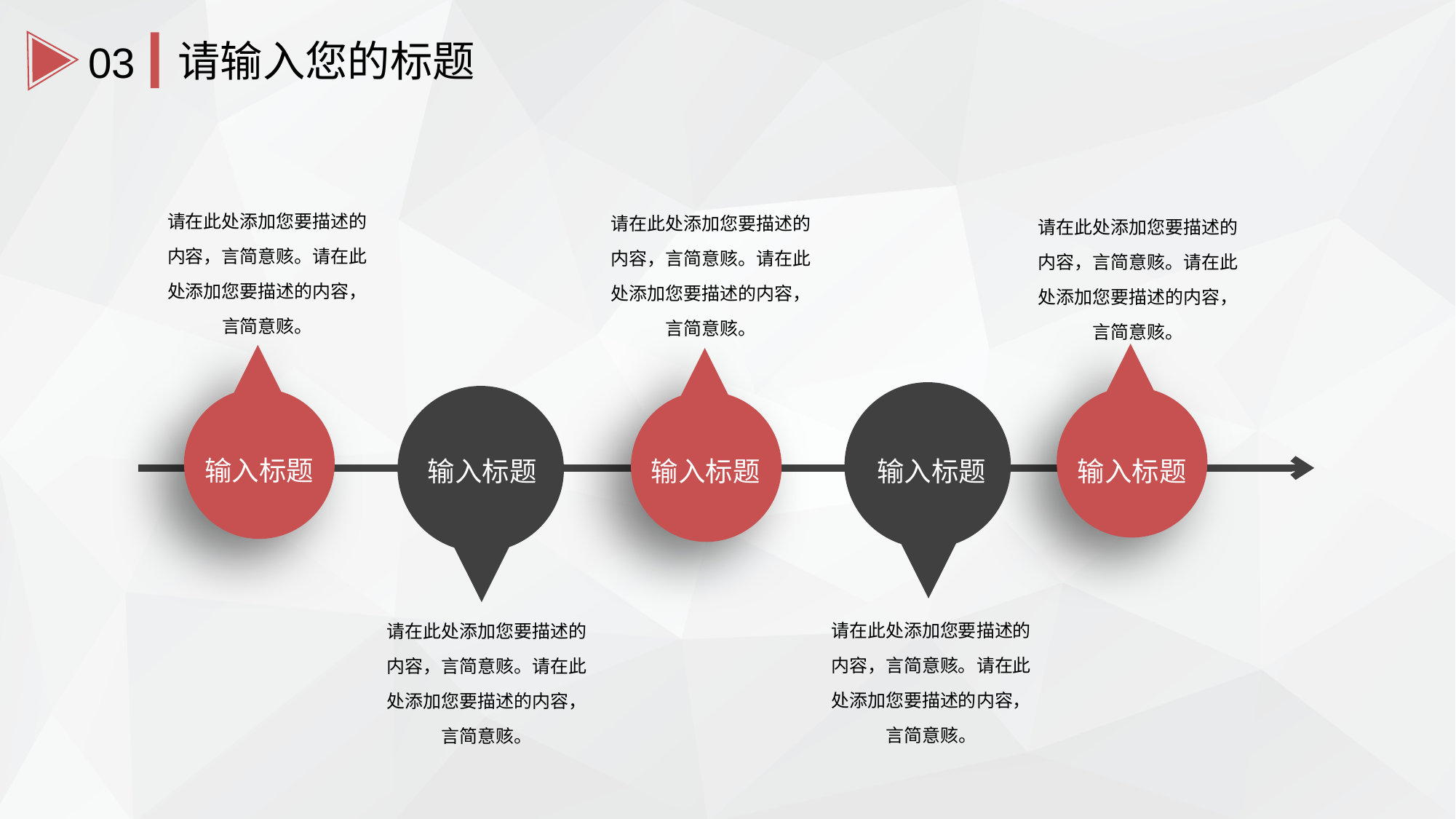

请输入您的标题
03

请在此处添加您要描述的内容，言简意赅。请在此处添加您要描述的内容，言简意赅。
请在此处添加您要描述的内容，言简意赅。请在此处添加您要描述的内容，言简意赅。
请在此处添加您要描述的内容，言简意赅。请在此处添加您要描述的内容，言简意赅。

输入标题
输入标题
输入标题
输入标题
输入标题
请在此处添加您要描述的内容，言简意赅。请在此处添加您要描述的内容，言简意赅。
请在此处添加您要描述的内容，言简意赅。请在此处添加您要描述的内容，言简意赅。